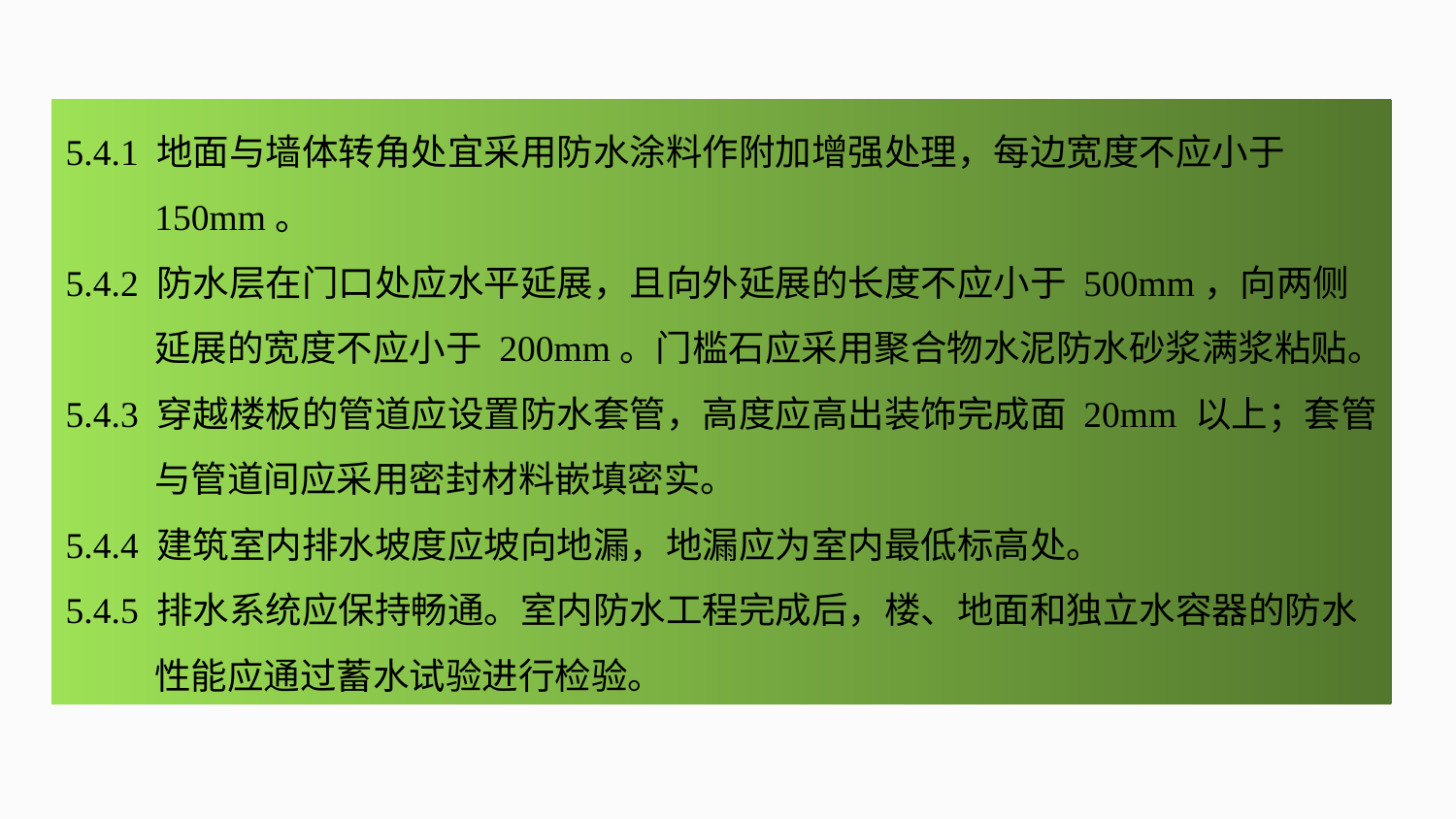

5.4.1 地面与墙体转角处宜采用防水涂料作附加增强处理，每边宽度不应小于150mm。
5.4.2 防水层在门口处应水平延展，且向外延展的长度不应小于 500mm，向两侧延展的宽度不应小于 200mm。门槛石应采用聚合物水泥防水砂浆满浆粘贴。
5.4.3 穿越楼板的管道应设置防水套管，高度应高出装饰完成面 20mm 以上；套管与管道间应采用密封材料嵌填密实。
5.4.4 建筑室内排水坡度应坡向地漏，地漏应为室内最低标高处。
5.4.5 排水系统应保持畅通。室内防水工程完成后，楼、地面和独立水容器的防水性能应通过蓄水试验进行检验。